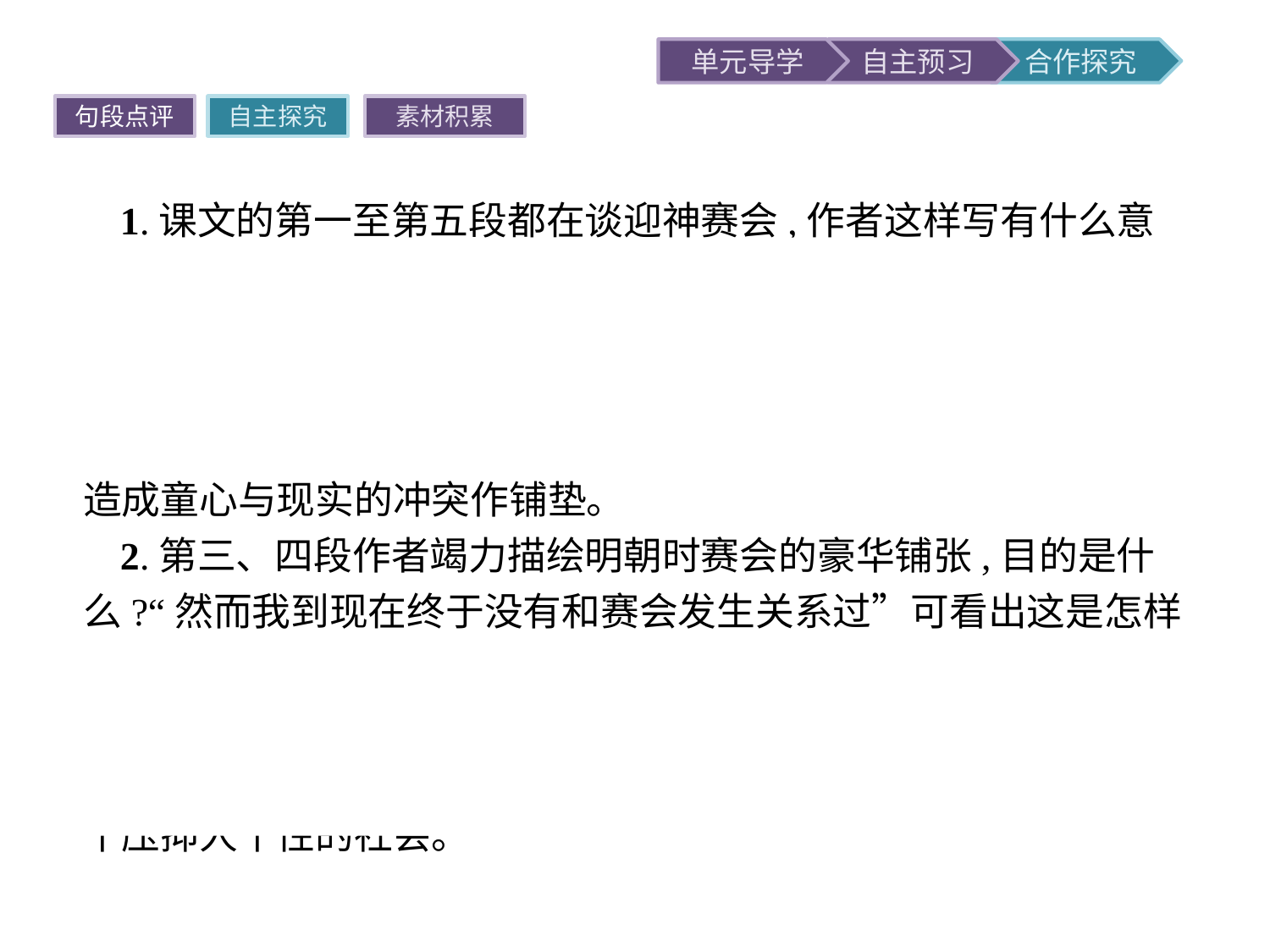

句段点评
自主探究
素材积累
1.课文的第一至第五段都在谈迎神赛会,作者这样写有什么意图?
提示五猖会对一个孩子来说意味着欢乐,如同重大的节日。作者用大半的篇幅来写迎神赛会,在于渲染赛会的盛大、热闹,突出赛会的吸引力。为下文“我”极想看赛会,而父亲让“我”背书,造成童心与现实的冲突作铺垫。
2.第三、四段作者竭力描绘明朝时赛会的豪华铺张,目的是什么?“然而我到现在终于没有和赛会发生关系过”可看出这是怎样的社会呢?
提示作者竭力描绘明朝时赛会的豪华铺张,目的是与现实的赛会进行对比。从作者看似平淡的笔触中,我们应该认识到这是一个压抑人个性的社会。